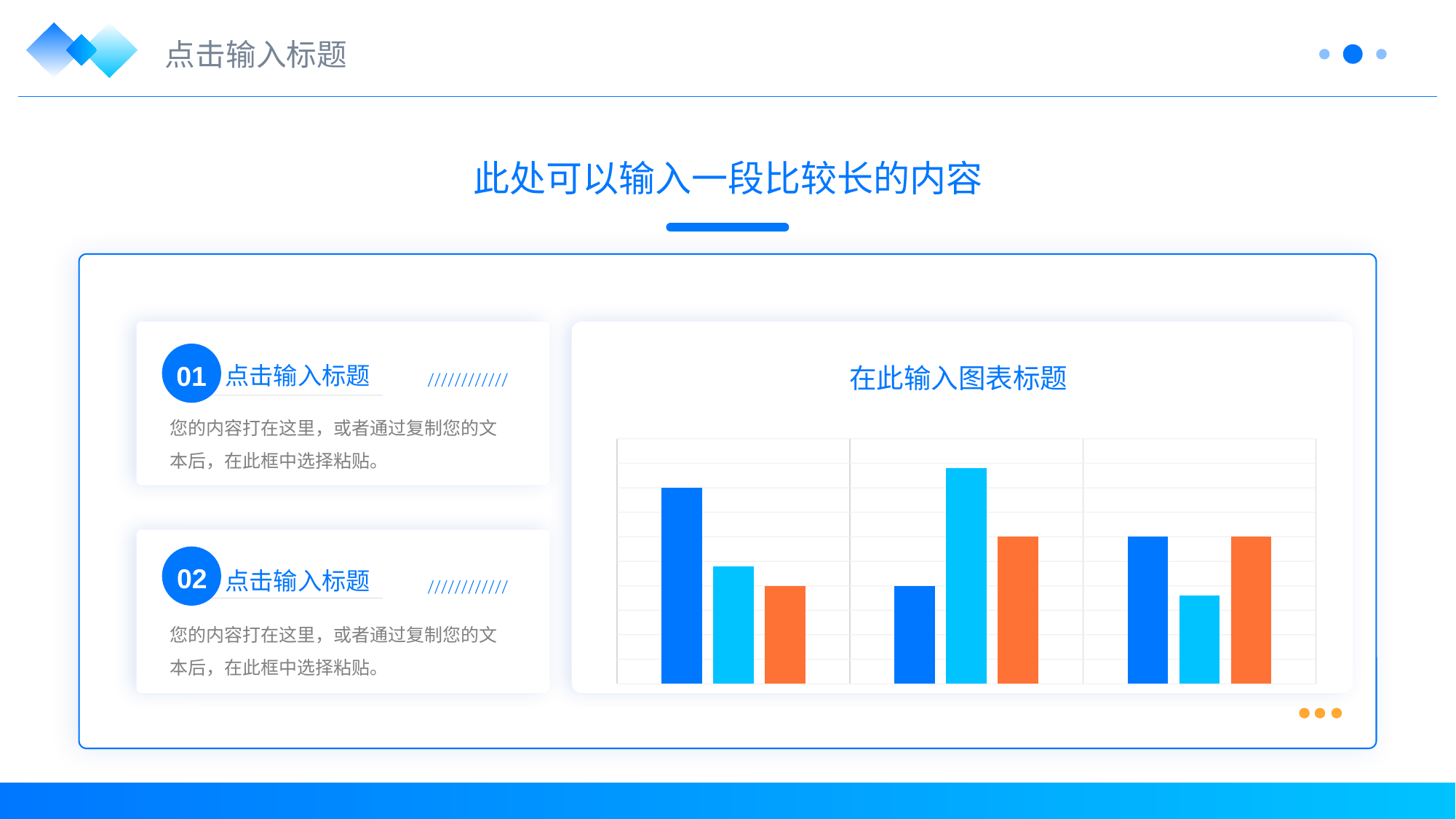

点击输入标题

此处可以输入一段比较长的内容

01
点击输入标题
您的内容打在这里，或者通过复制您的文本后，在此框中选择粘贴。

在此输入图表标题

### Chart

| Category | 系列 1 | 系列 2 | 系列 3 |
|---|---|---|---|
| 类别 1 | 4.0 | 2.4 | 2.0 |
| 类别 2 | 2.0 | 4.4 | 3.0 |
| 类别 3 | 3.0 | 1.8 | 3.0 |

02
点击输入标题
您的内容打在这里，或者通过复制您的文本后，在此框中选择粘贴。